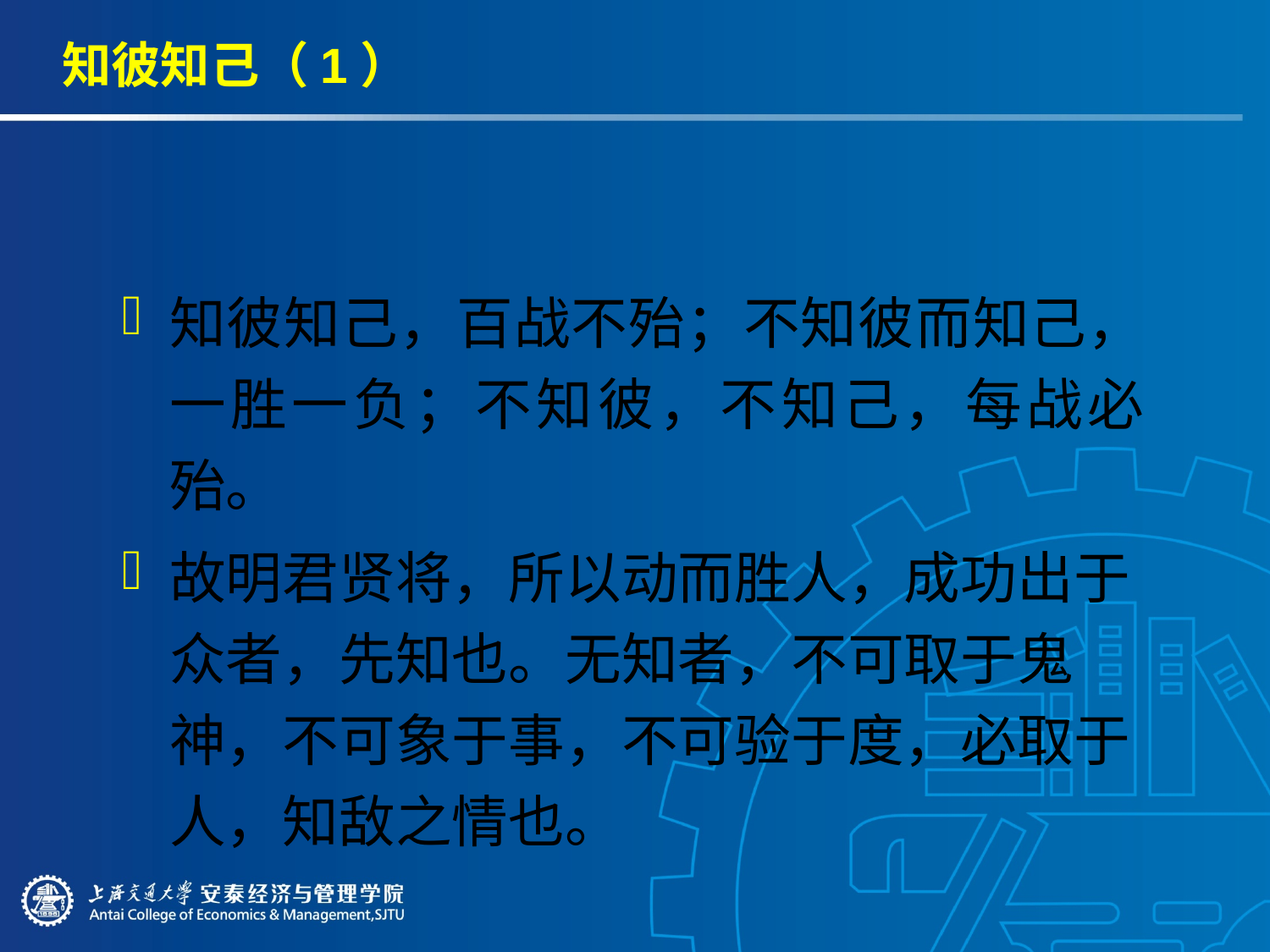

# 知彼知己（1）
知彼知己，百战不殆；不知彼而知己，一胜一负；不知彼，不知己，每战必殆。
故明君贤将，所以动而胜人，成功出于众者，先知也。无知者，不可取于鬼神，不可象于事，不可验于度，必取于人，知敌之情也。